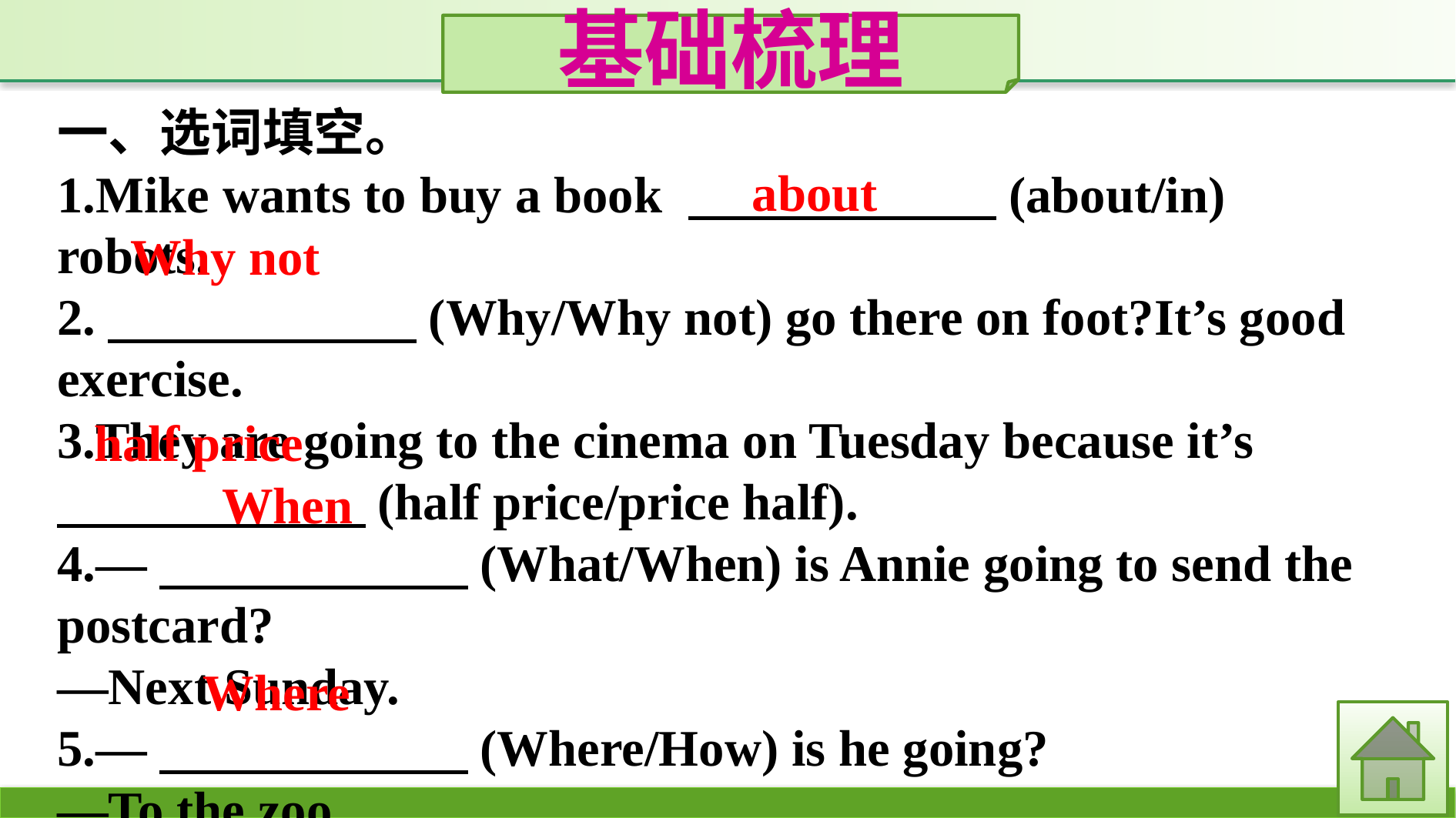

基础梳理
一、选词填空。
1.Mike wants to buy a book 　　　　　　(about/in) robots.
2.　　　　　　(Why/Why not) go there on foot?It’s good exercise.
3.They are going to the cinema on Tuesday because it’s
　　　　　　(half price/price half).
4.—　　　　　　(What/When) is Annie going to send the postcard?
—Next Sunday.
5.—　　　　　　(Where/How) is he going?
—To the zoo.
about
Why not
half price
When
Where